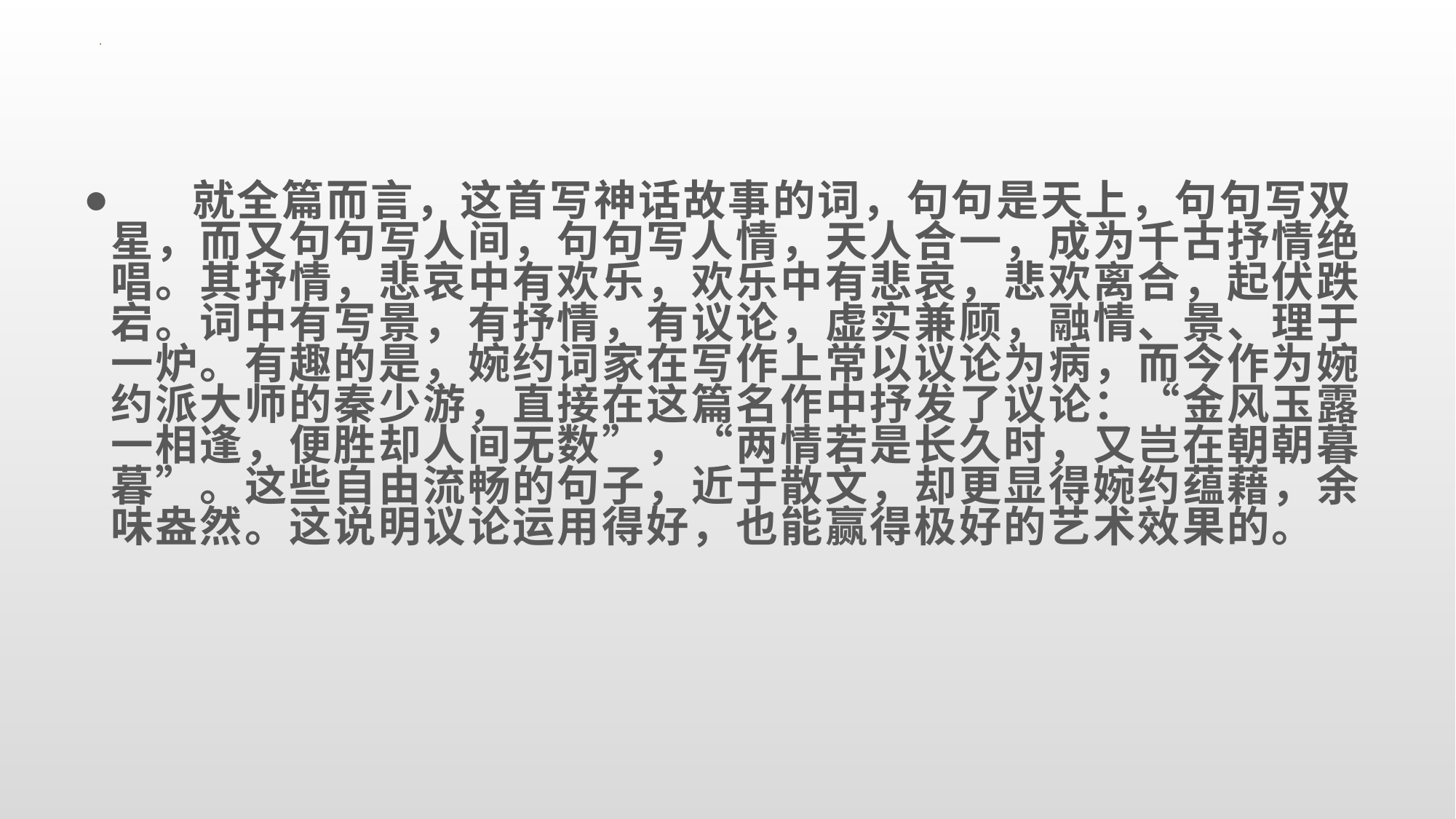

就全篇而言，这首写神话故事的词，句句是天上，句句写双星，而又句句写人间，句句写人情，天人合一，成为千古抒情绝唱。其抒情，悲哀中有欢乐，欢乐中有悲哀，悲欢离合，起伏跌宕。词中有写景，有抒情，有议论，虚实兼顾，融情、景、理于一炉。有趣的是，婉约词家在写作上常以议论为病，而今作为婉约派大师的秦少游，直接在这篇名作中抒发了议论：“金风玉露一相逢，便胜却人间无数”，“两情若是长久时，又岂在朝朝暮暮”。这些自由流畅的句子，近于散文，却更显得婉约蕴藉，余味盎然。这说明议论运用得好，也能赢得极好的艺术效果的。